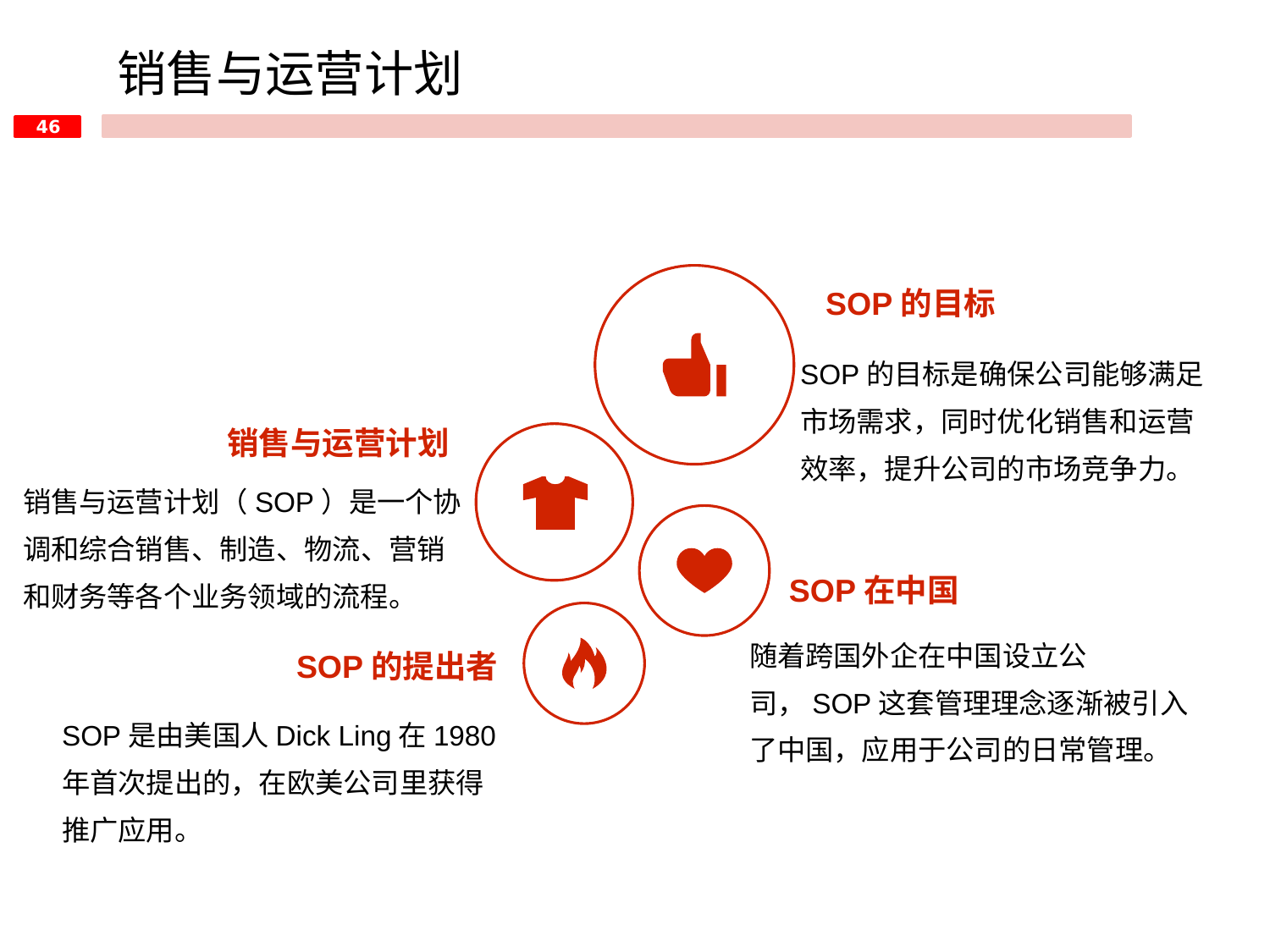

销售与运营计划
46

SOP的目标
SOP的目标是确保公司能够满足市场需求，同时优化销售和运营效率，提升公司的市场竞争力。

销售与运营计划

销售与运营计划（SOP）是一个协调和综合销售、制造、物流、营销和财务等各个业务领域的流程。

SOP在中国

随着跨国外企在中国设立公司，SOP这套管理理念逐渐被引入了中国，应用于公司的日常管理。
SOP的提出者

SOP是由美国人Dick Ling在1980年首次提出的，在欧美公司里获得推广应用。